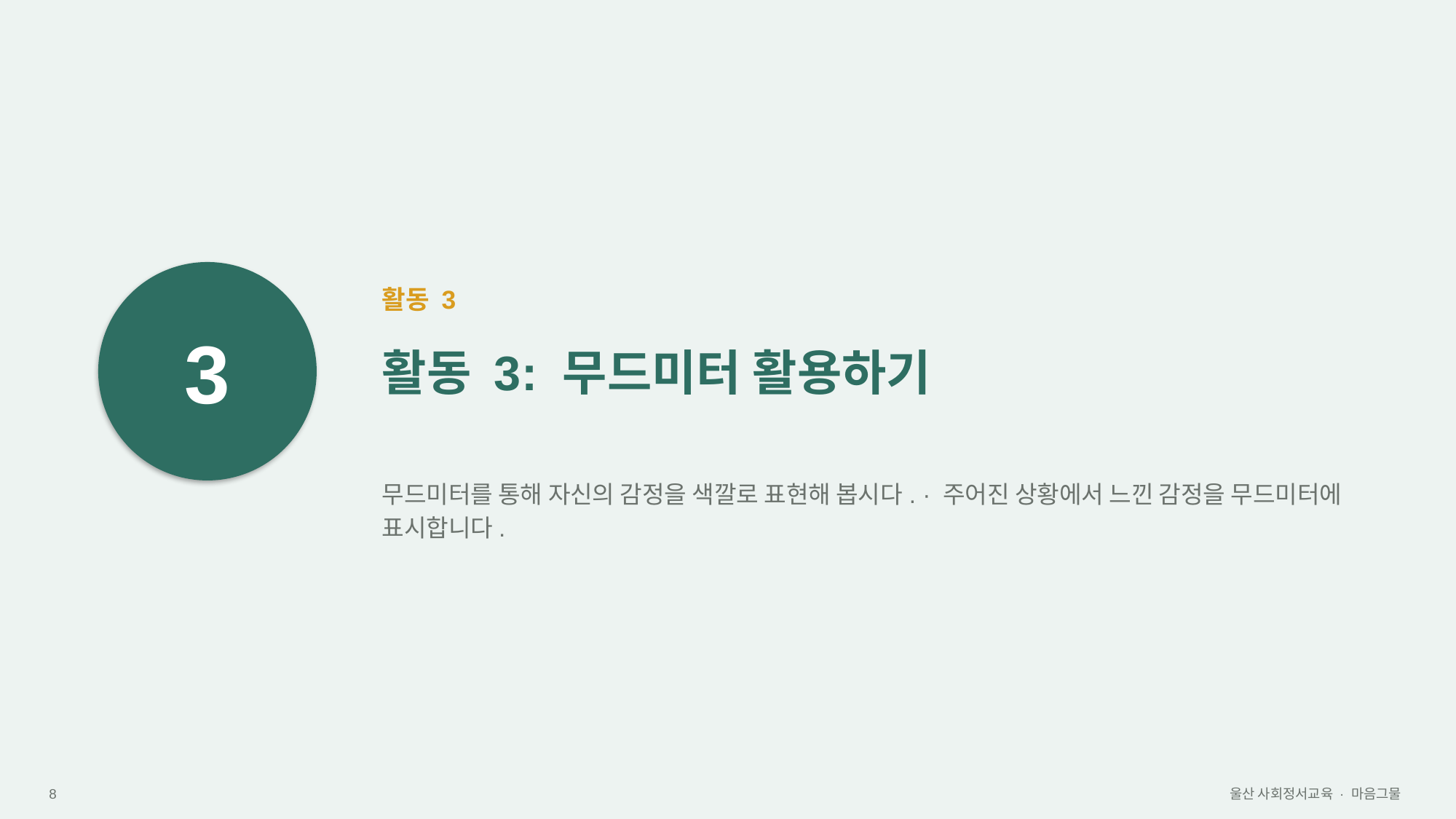

3
활동 3
활동 3: 무드미터 활용하기
무드미터를 통해 자신의 감정을 색깔로 표현해 봅시다. · 주어진 상황에서 느낀 감정을 무드미터에 표시합니다.
8
울산 사회정서교육 · 마음그물